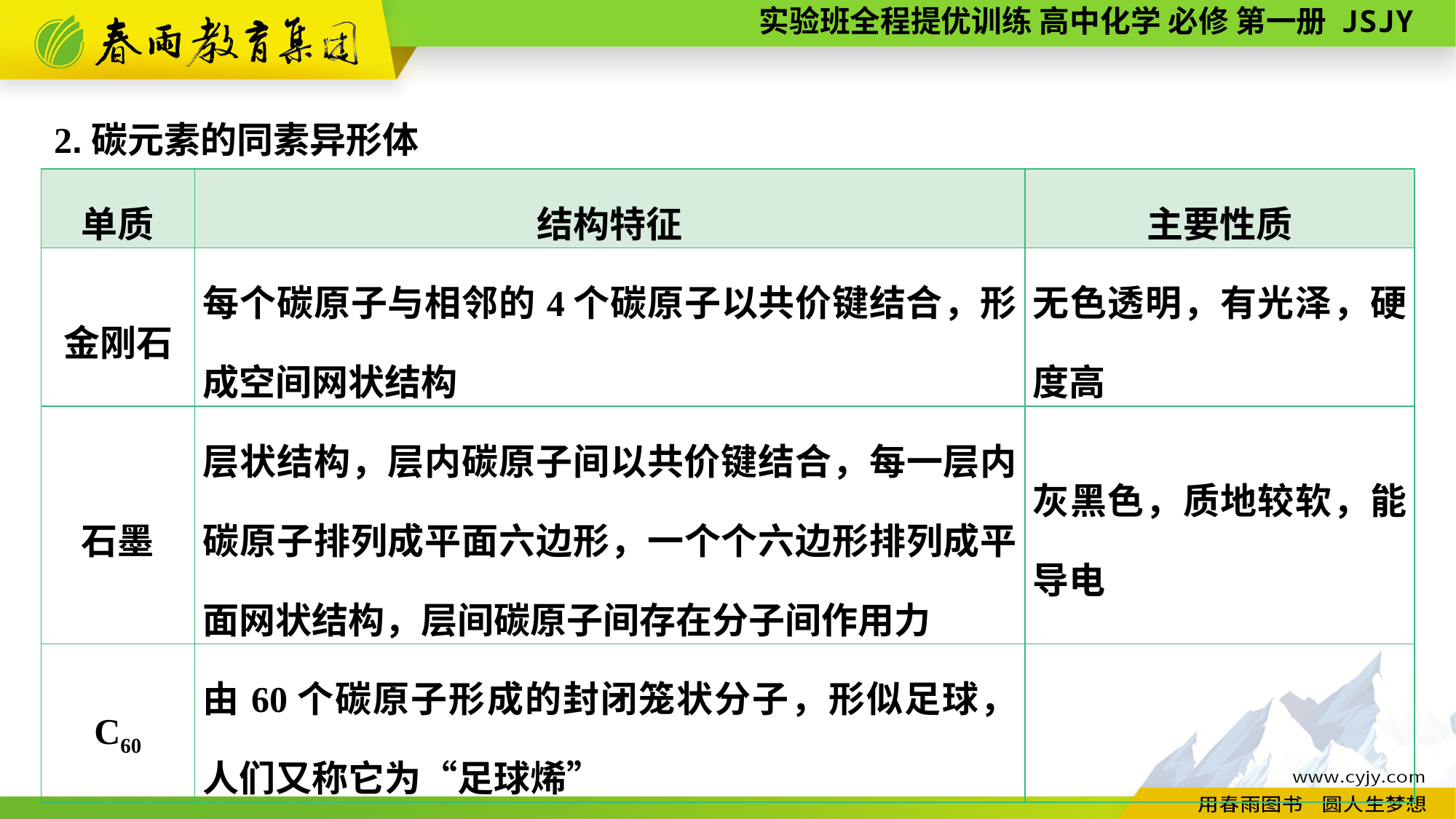

2.碳元素的同素异形体
| 单质 | 结构特征 | 主要性质 |
| --- | --- | --- |
| 金刚石 | 每个碳原子与相邻的4个碳原子以共价键结合，形成空间网状结构 | 无色透明，有光泽，硬度高 |
| 石墨 | 层状结构，层内碳原子间以共价键结合，每一层内碳原子排列成平面六边形，一个个六边形排列成平面网状结构，层间碳原子间存在分子间作用力 | 灰黑色，质地较软，能导电 |
| C60 | 由60个碳原子形成的封闭笼状分子，形似足球，人们又称它为“足球烯” |  |